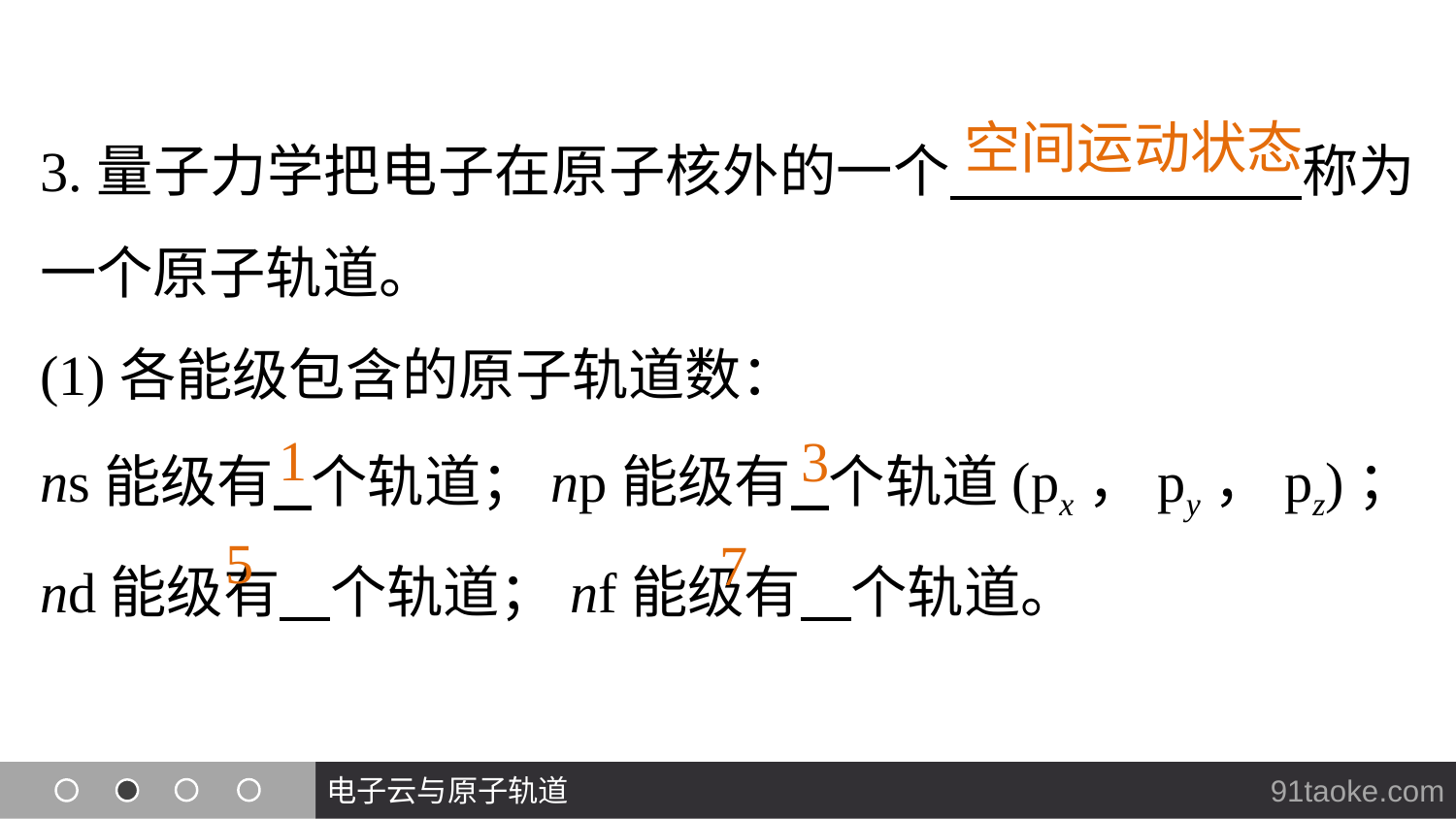

3.量子力学把电子在原子核外的一个                           称为一个原子轨道。
(1)各能级包含的原子轨道数：
ns能级有   个轨道；np能级有   个轨道(px，py，pz)；nd能级有    个轨道；nf能级有    个轨道。
空间运动状态
1
3
5
7